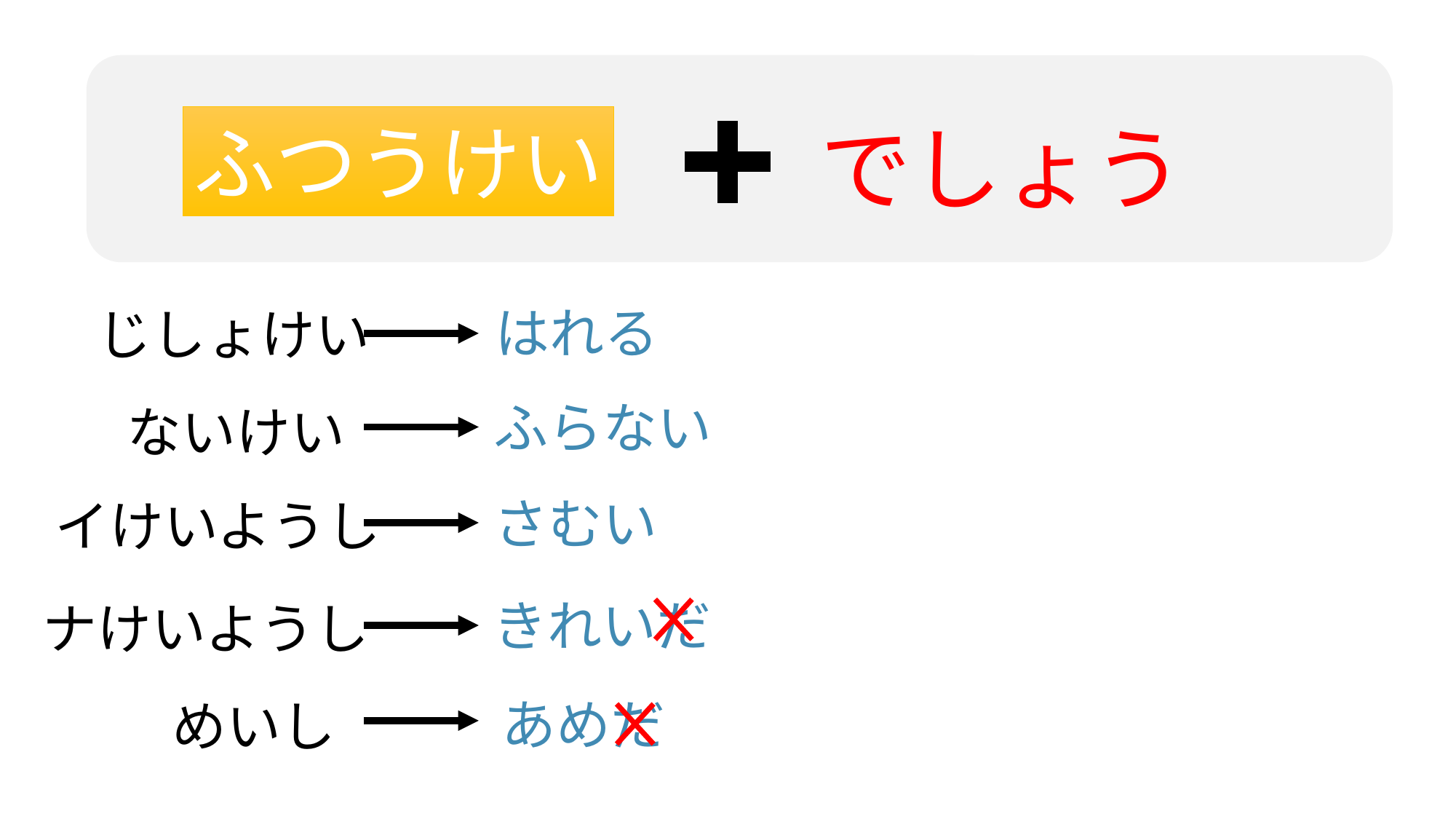

でしょう
ふつうけい
はれる
じしょけい
ふらない
ないけい
さむい
イけいようし

きれいだ
ナけいようし
あめだ

めいし